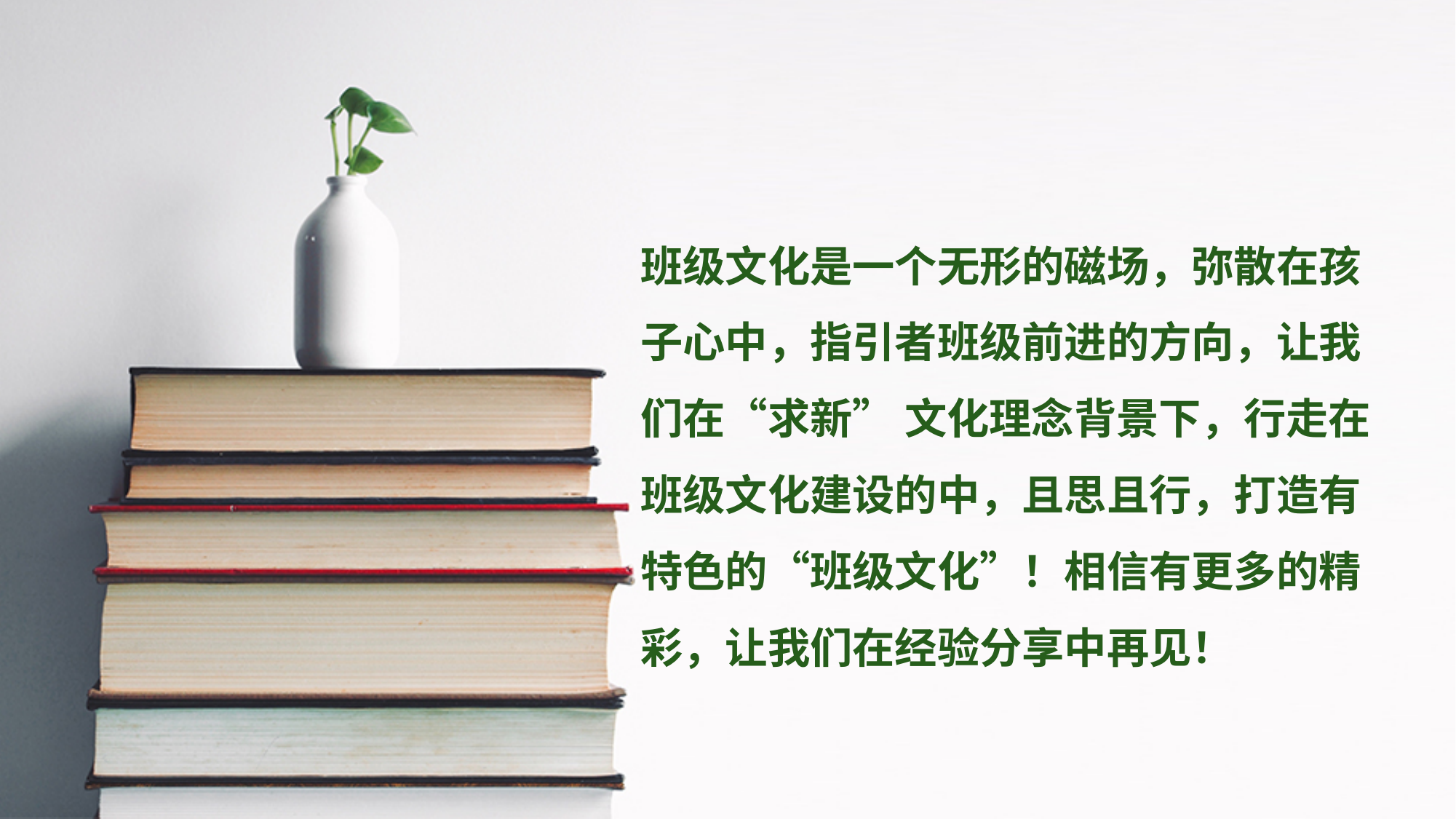

班级文化是一个无形的磁场，弥散在孩子心中，指引者班级前进的方向，让我们在“求新” 文化理念背景下，行走在班级文化建设的中，且思且行，打造有特色的“班级文化”！相信有更多的精彩，让我们在经验分享中再见！